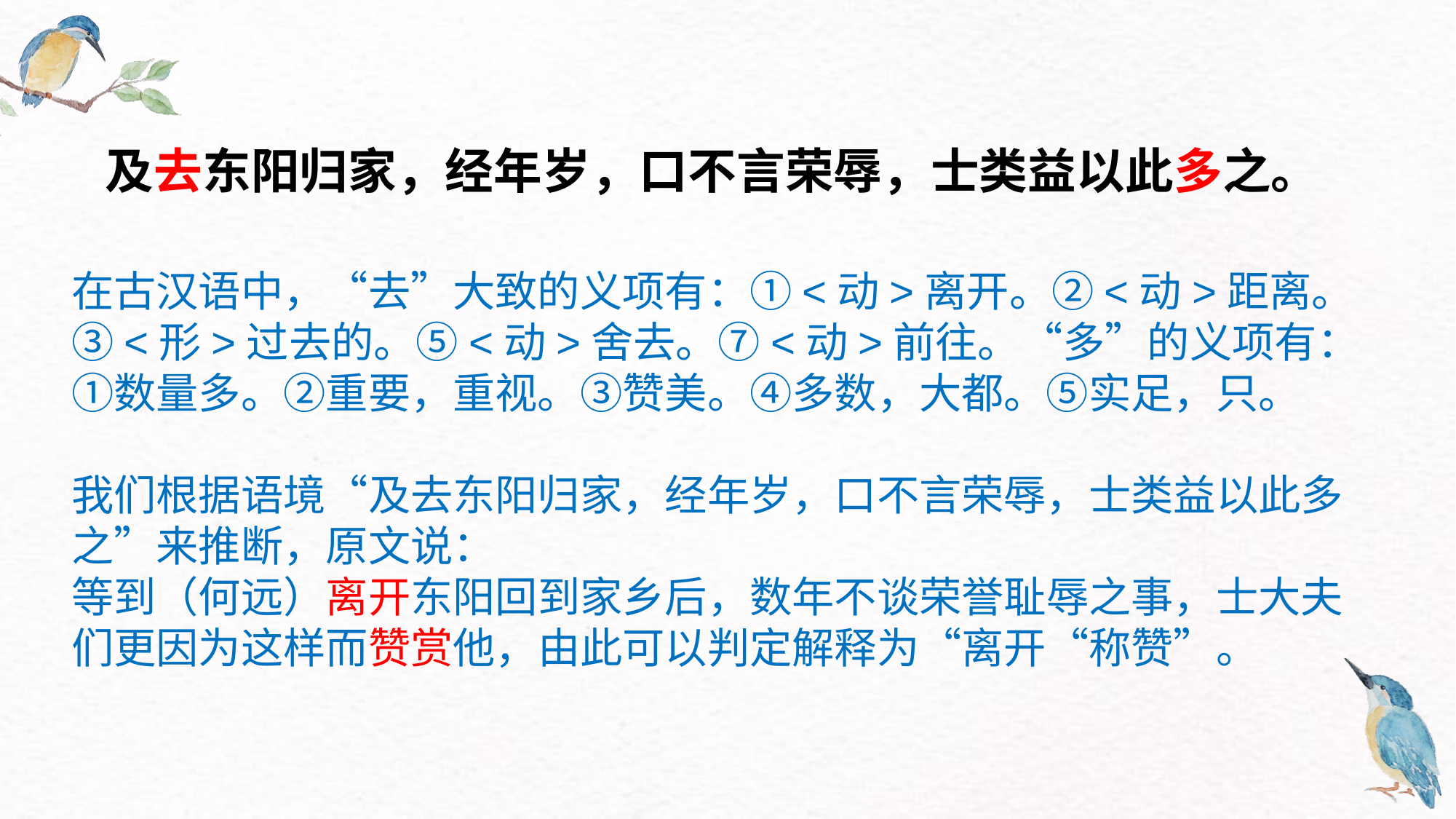

及去东阳归家，经年岁，口不言荣辱，士类益以此多之。

在古汉语中，“去”大致的义项有：①<动>离开。②<动>距离。③<形>过去的。⑤<动>舍去。⑦<动>前往。“多”的义项有：①数量多。②重要，重视。③赞美。④多数，大都。⑤实足，只。

我们根据语境“及去东阳归家，经年岁，口不言荣辱，士类益以此多之”来推断，原文说：
等到（何远）离开东阳回到家乡后，数年不谈荣誉耻辱之事，士大夫们更因为这样而赞赏他，由此可以判定解释为“离开“称赞”。